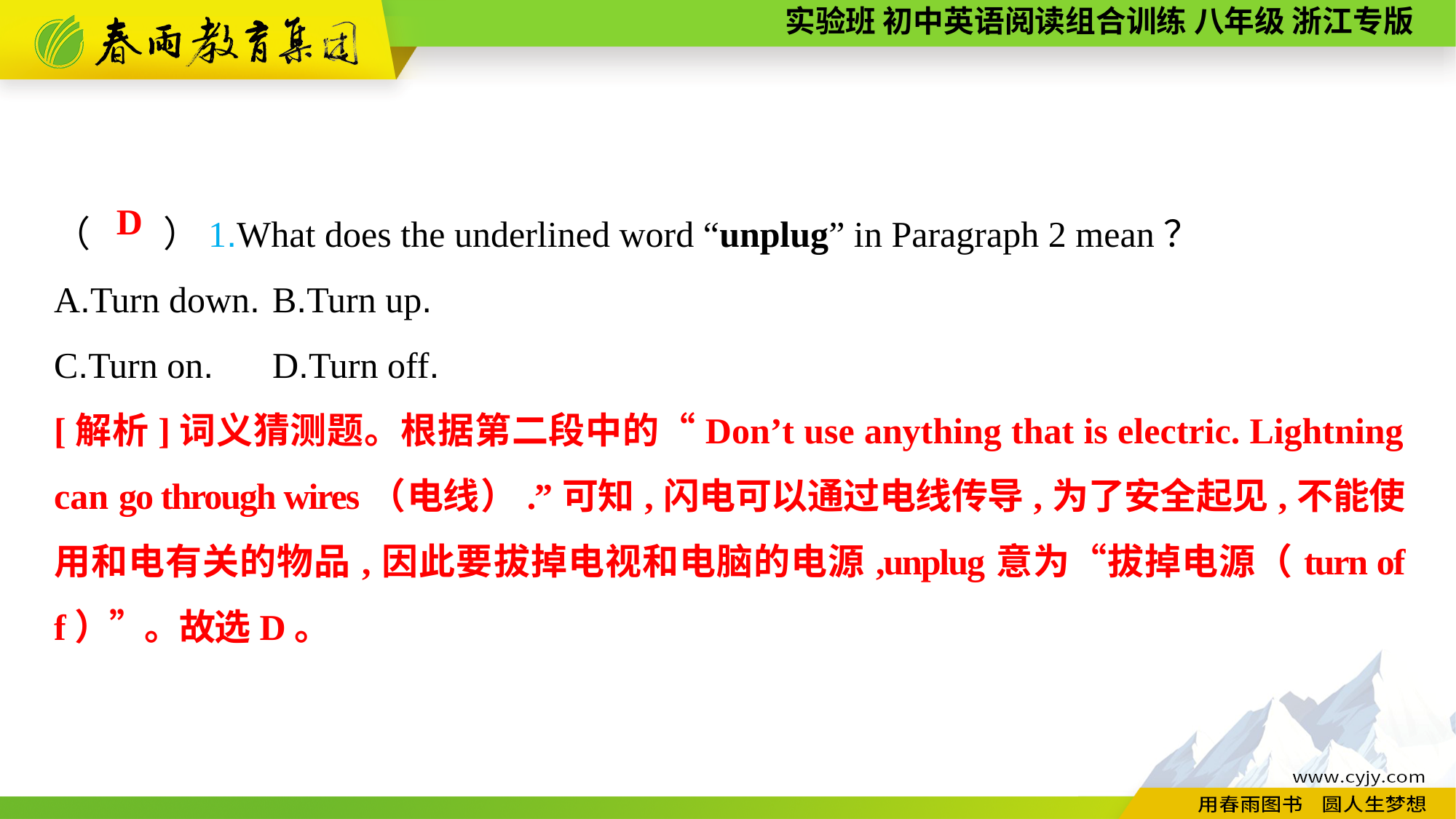

（　　）1.What does the underlined word “unplug” in Paragraph 2 mean？
A.Turn down.	B.Turn up.
C.Turn on.	D.Turn off.
D
[解析]词义猜测题。根据第二段中的“Don’t use anything that is electric. Lightning can go through wires（电线）.”可知,闪电可以通过电线传导,为了安全起见,不能使用和电有关的物品,因此要拔掉电视和电脑的电源,unplug意为“拔掉电源（turn off）”。故选D。